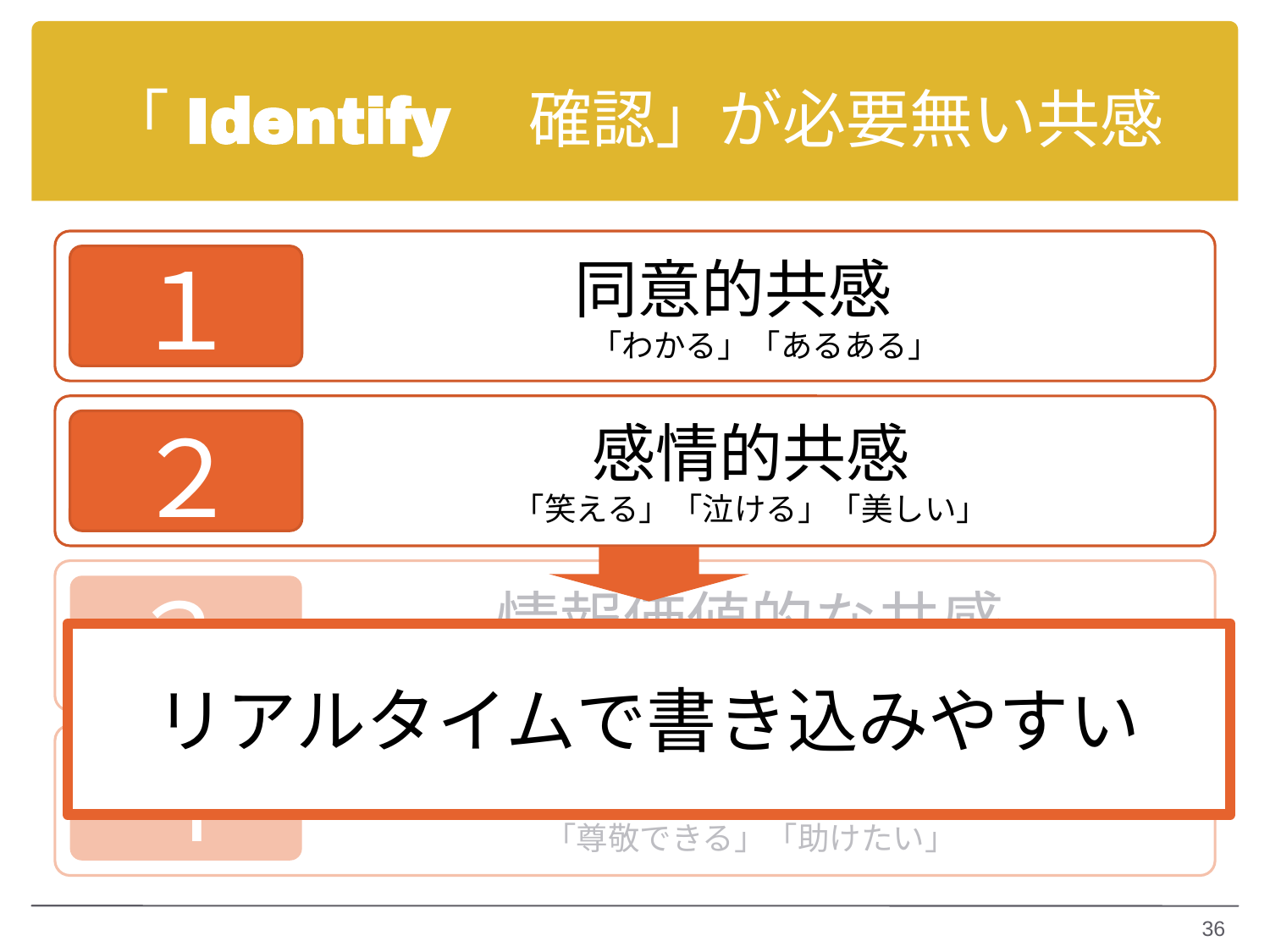

# 「Identify　確認」が必要無い共感

１
同意的共感
「わかる」「あるある」
２
感情的共感
「笑える」「泣ける」「美しい」

３
情報価値的な共感
「有益だ」「多くの人が知るべきだ」

リアルタイムで書き込みやすい
４
称賛・支援的な共感
「尊敬できる」「助けたい」
36